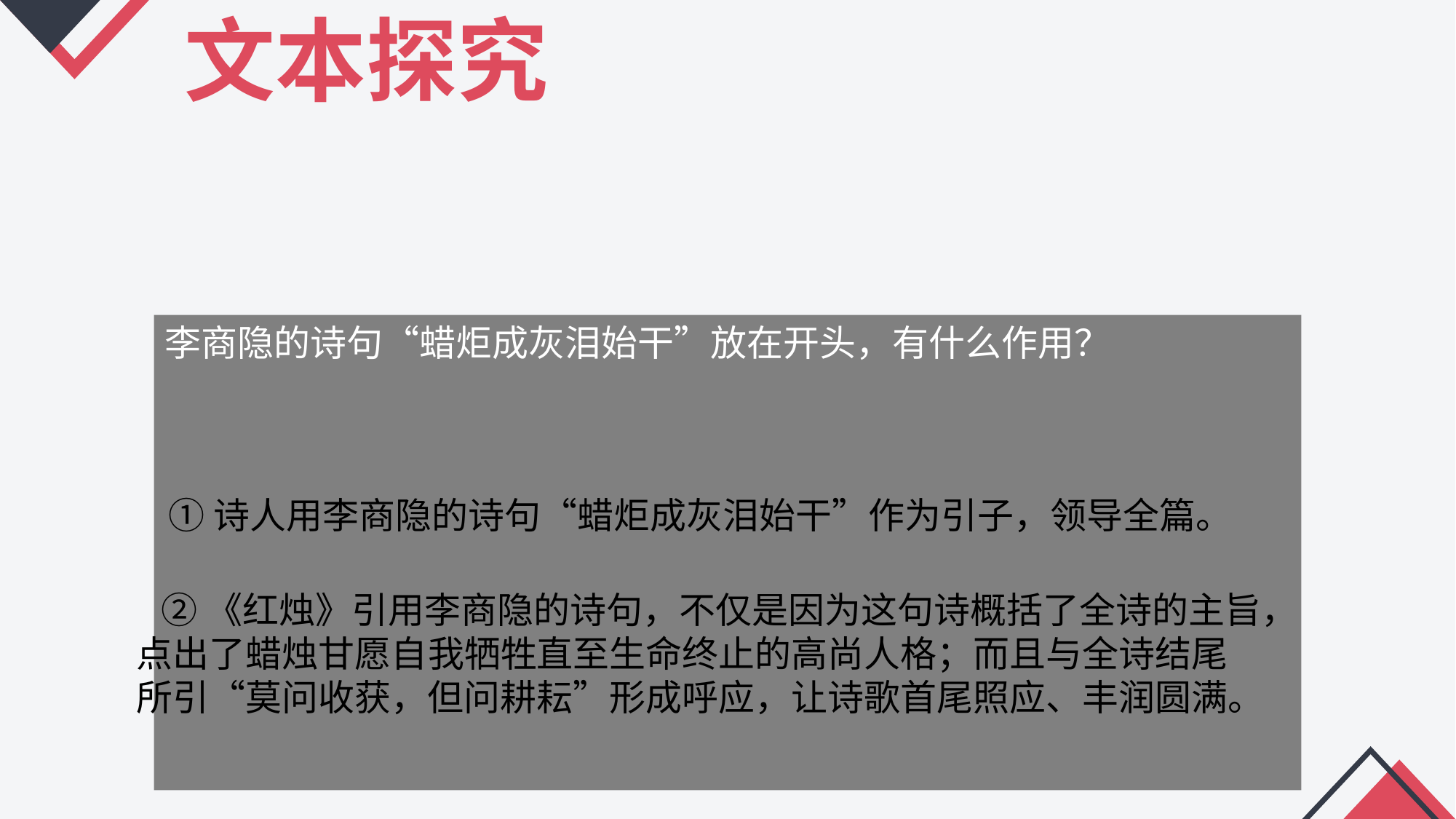

# 文本探究
李商隐的诗句“蜡炬成灰泪始干”放在开头，有什么作用？
①诗人用李商隐的诗句“蜡炬成灰泪始干”作为引子，领导全篇。
   ②《红烛》引用李商隐的诗句，不仅是因为这句诗概括了全诗的主旨，点出了蜡烛甘愿自我牺牲直至生命终止的高尚人格；而且与全诗结尾所引“莫问收获，但问耕耘”形成呼应，让诗歌首尾照应、丰润圆满。